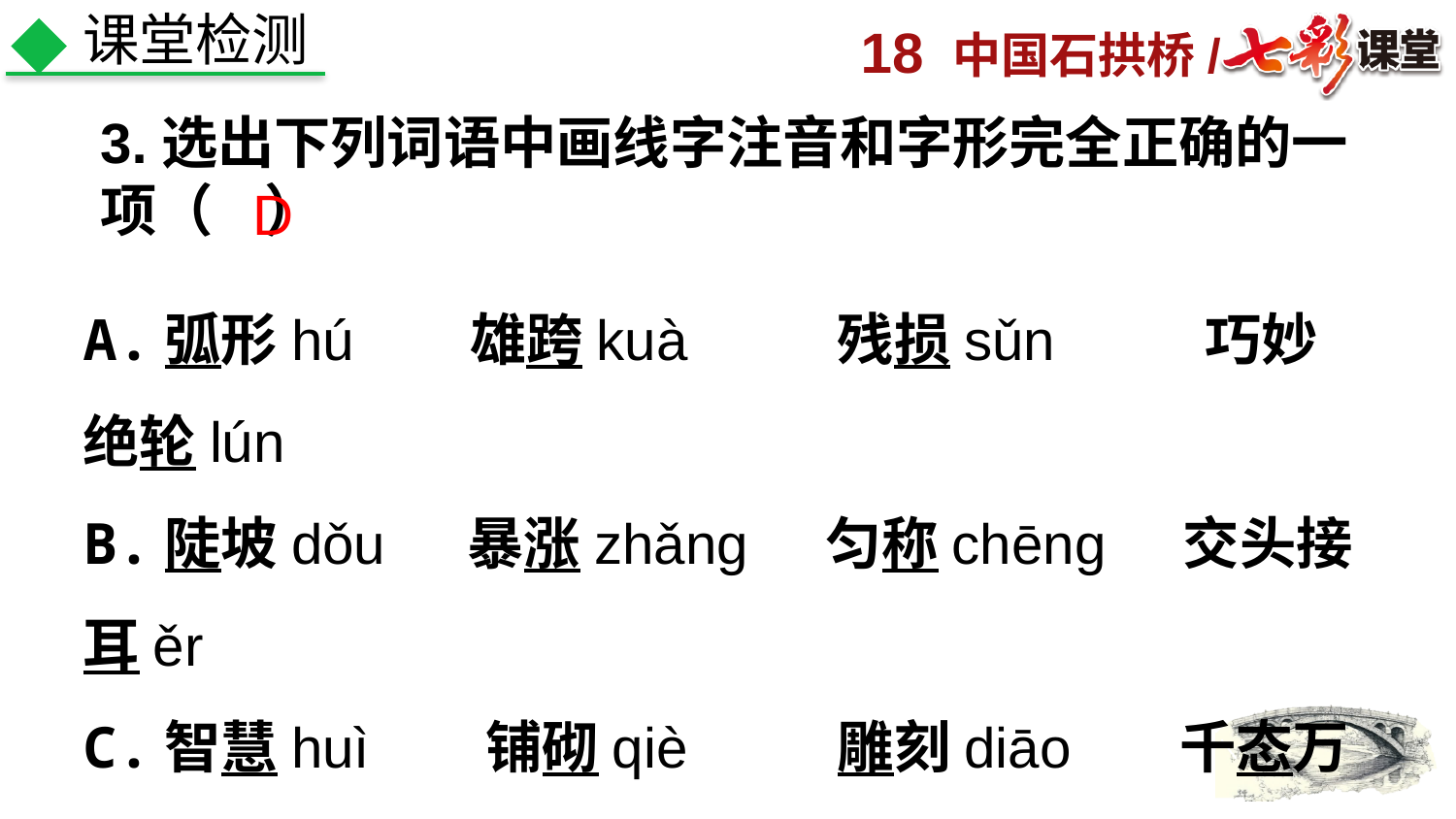

课堂检测

3.选出下列词语中画线字注音和字形完全正确的一项（    ）
D
A.弧形hú   雄跨kuà    残损sǔn    巧妙绝轮lún
B.陡坡dǒu  暴涨zhǎng    匀称chēng    交头接耳ěr
C.智慧huì   铺砌qiè    雕刻diāo      千态万状tài
D.序幕mù   冲毁huǐ    弯曲qū     就地取材cái